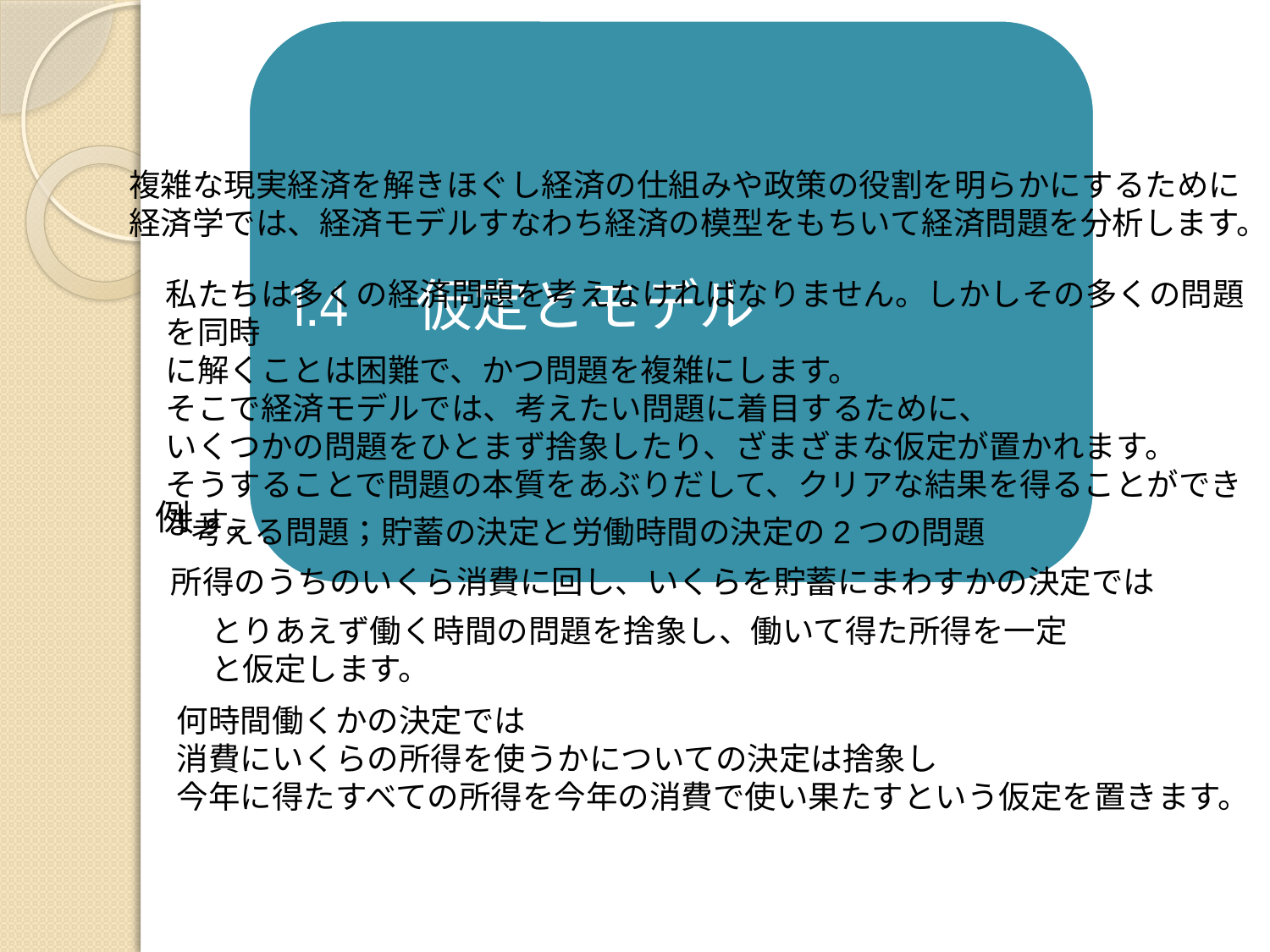

1.4　仮定とモデル

複雑な現実経済を解きほぐし経済の仕組みや政策の役割を明らかにするために
経済学では、経済モデルすなわち経済の模型をもちいて経済問題を分析します。
私たちは多くの経済問題を考えなければなりません。しかしその多くの問題を同時
に解くことは困難で、かつ問題を複雑にします。
そこで経済モデルでは、考えたい問題に着目するために、
いくつかの問題をひとまず捨象したり、ざまざまな仮定が置かれます。
そうすることで問題の本質をあぶりだして、クリアな結果を得ることができます。

例
考える問題；貯蓄の決定と労働時間の決定の2つの問題
所得のうちのいくら消費に回し、いくらを貯蓄にまわすかの決定では
とりあえず働く時間の問題を捨象し、働いて得た所得を一定と仮定します。
何時間働くかの決定では
消費にいくらの所得を使うかについての決定は捨象し
今年に得たすべての所得を今年の消費で使い果たすという仮定を置きます。